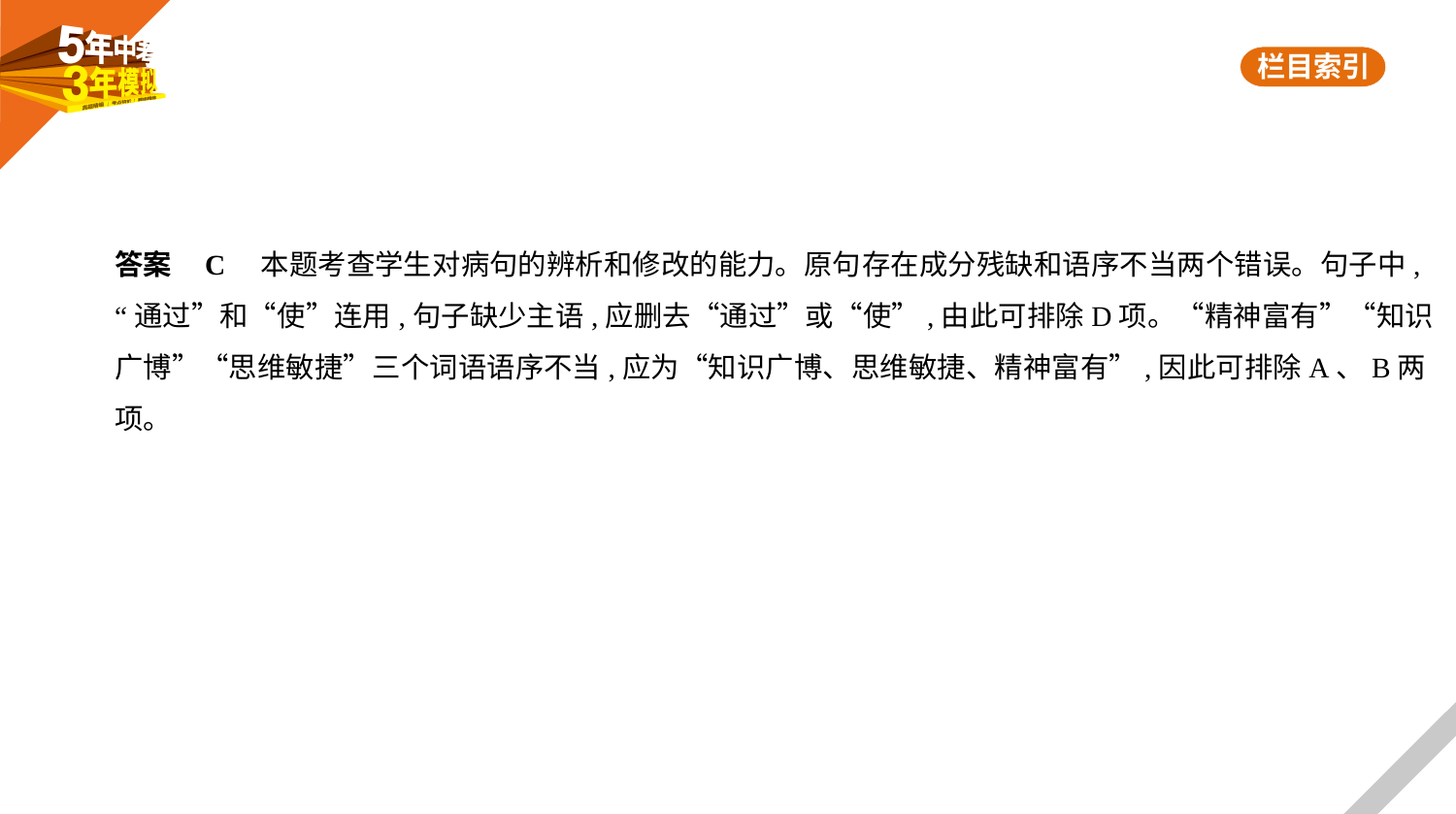

答案    C　本题考查学生对病句的辨析和修改的能力。原句存在成分残缺和语序不当两个错误。句子中,
“通过”和“使”连用,句子缺少主语,应删去“通过”或“使”,由此可排除D项。“精神富有”“知识
广博”“思维敏捷”三个词语语序不当,应为“知识广博、思维敏捷、精神富有”,因此可排除A、B两
项。